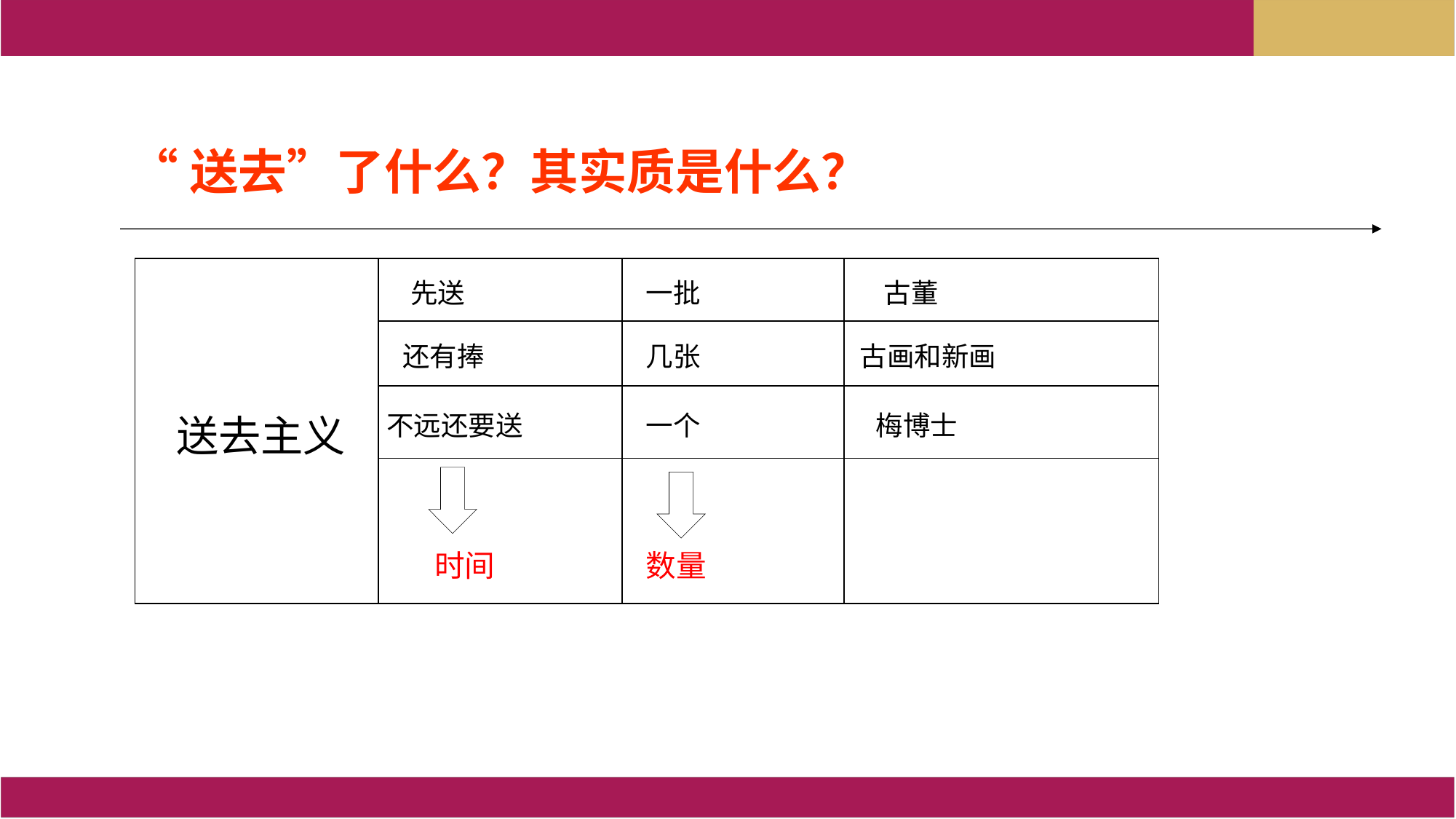

“送去”了什么？其实质是什么？

| 送去主义 | 先送 | 一批 | 古董 |
| --- | --- | --- | --- |
|  | 还有捧 | 几张 | 古画和新画 |
|  | 不远还要送 | 一个 | 梅博士 |
|  | 时间 | 数量 |  |